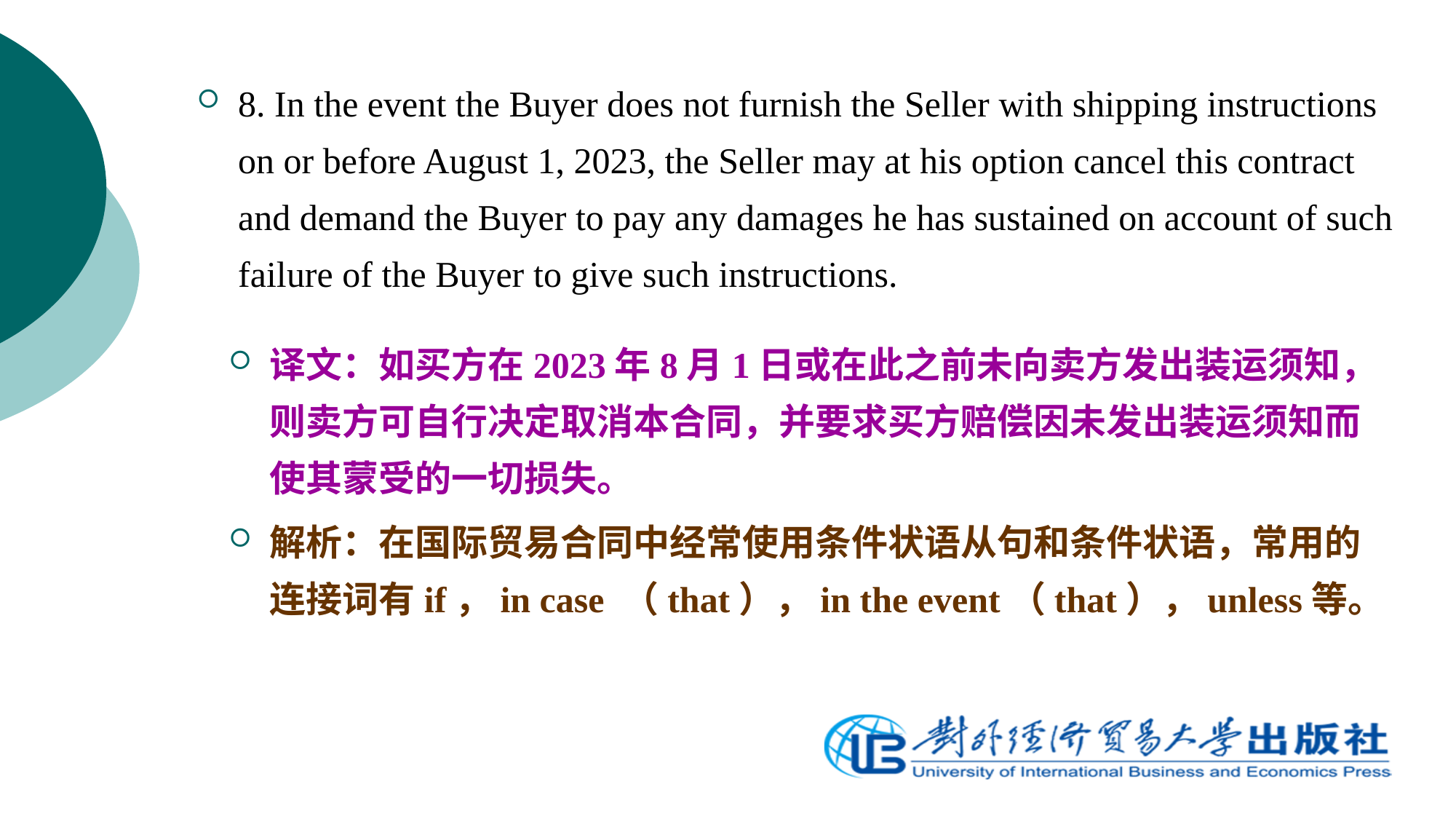

#
8. In the event the Buyer does not furnish the Seller with shipping instructions on or before August 1, 2023, the Seller may at his option cancel this contract and demand the Buyer to pay any damages he has sustained on account of such failure of the Buyer to give such instructions.
译文：如买方在2023年8月1日或在此之前未向卖方发出装运须知，则卖方可自行决定取消本合同，并要求买方赔偿因未发出装运须知而使其蒙受的一切损失。
解析：在国际贸易合同中经常使用条件状语从句和条件状语，常用的连接词有if，in case （that），in the event（that），unless等。